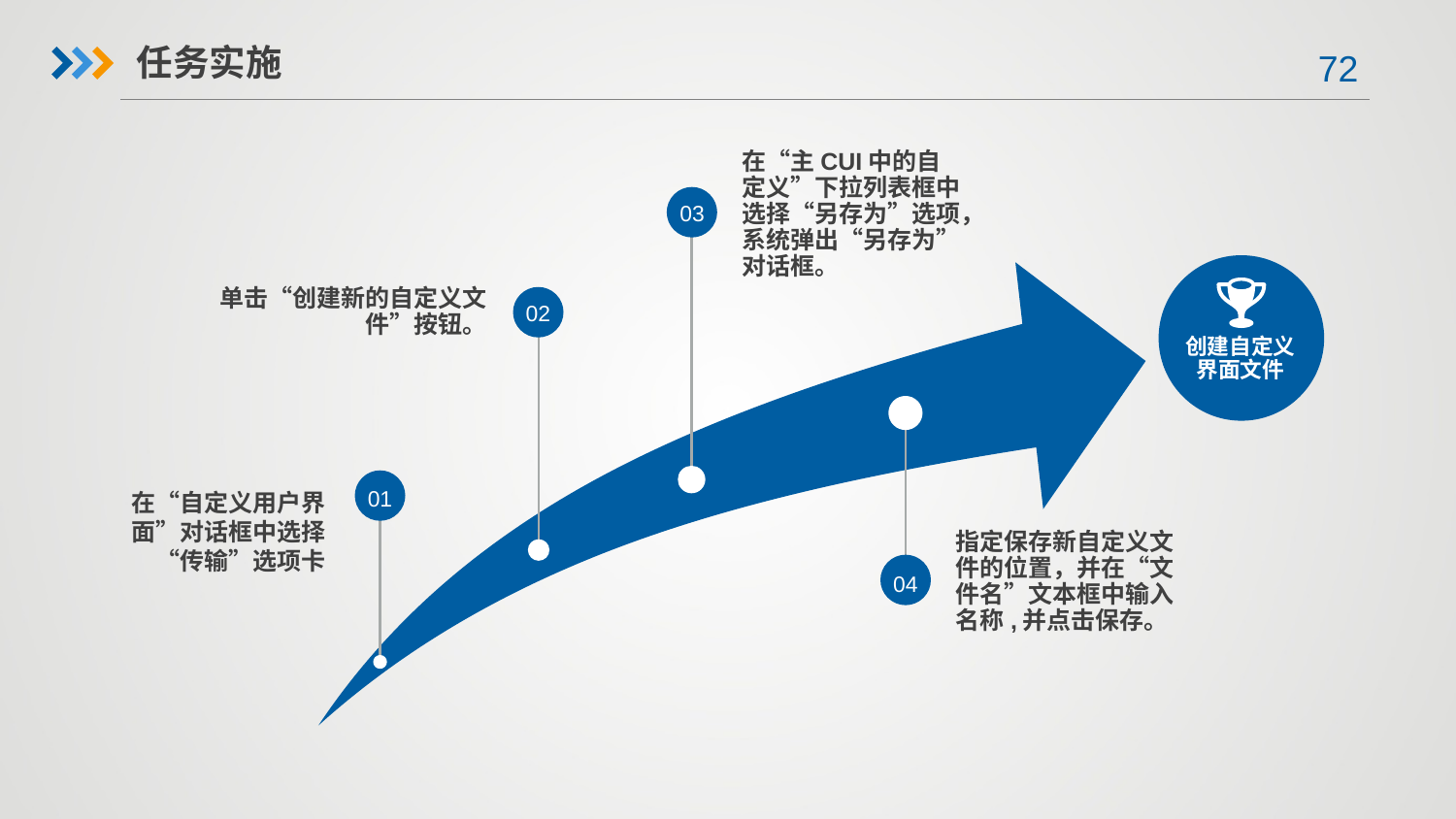

任务实施

在“主CUI中的自定义”下拉列表框中选择“另存为”选项，系统弹出“另存为”对话框。
03

单击“创建新的自定义文件”按钮。
02

创建自定义界面文件

在“自定义用户界面”对话框中选择“传输”选项卡

01

指定保存新自定义文件的位置，并在“文件名”文本框中输入名称,并点击保存。
04